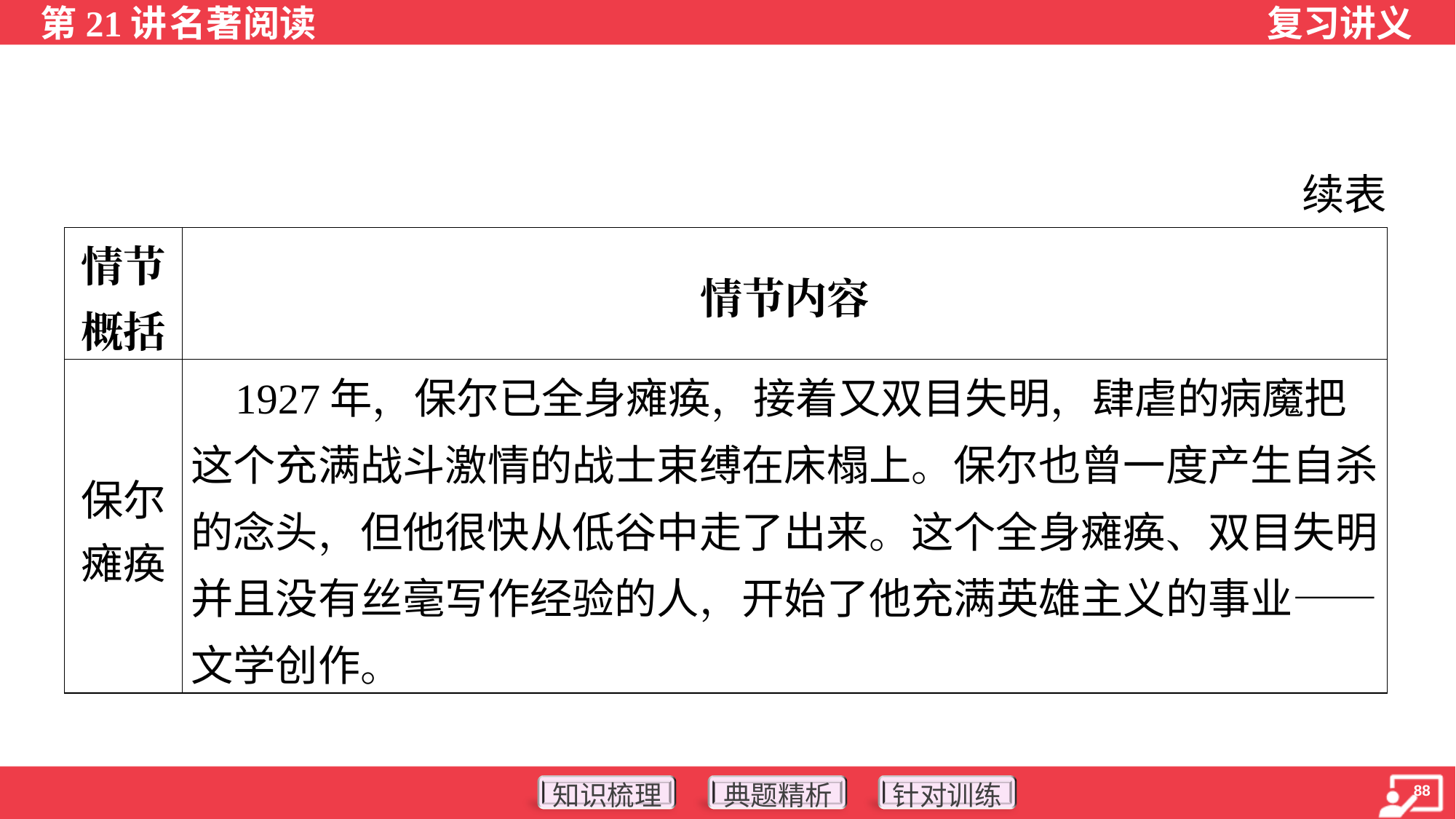

续表
| 情节 概括 | 情节内容 |
| --- | --- |
| 保尔 瘫痪 | 1927年，保尔已全身瘫痪，接着又双目失明，肆虐的病魔把这个充满战斗激情的战士束缚在床榻上。保尔也曾一度产生自杀的念头，但他很快从低谷中走了出来。这个全身瘫痪、双目失明并且没有丝毫写作经验的人，开始了他充满英雄主义的事业——文学创作。 |